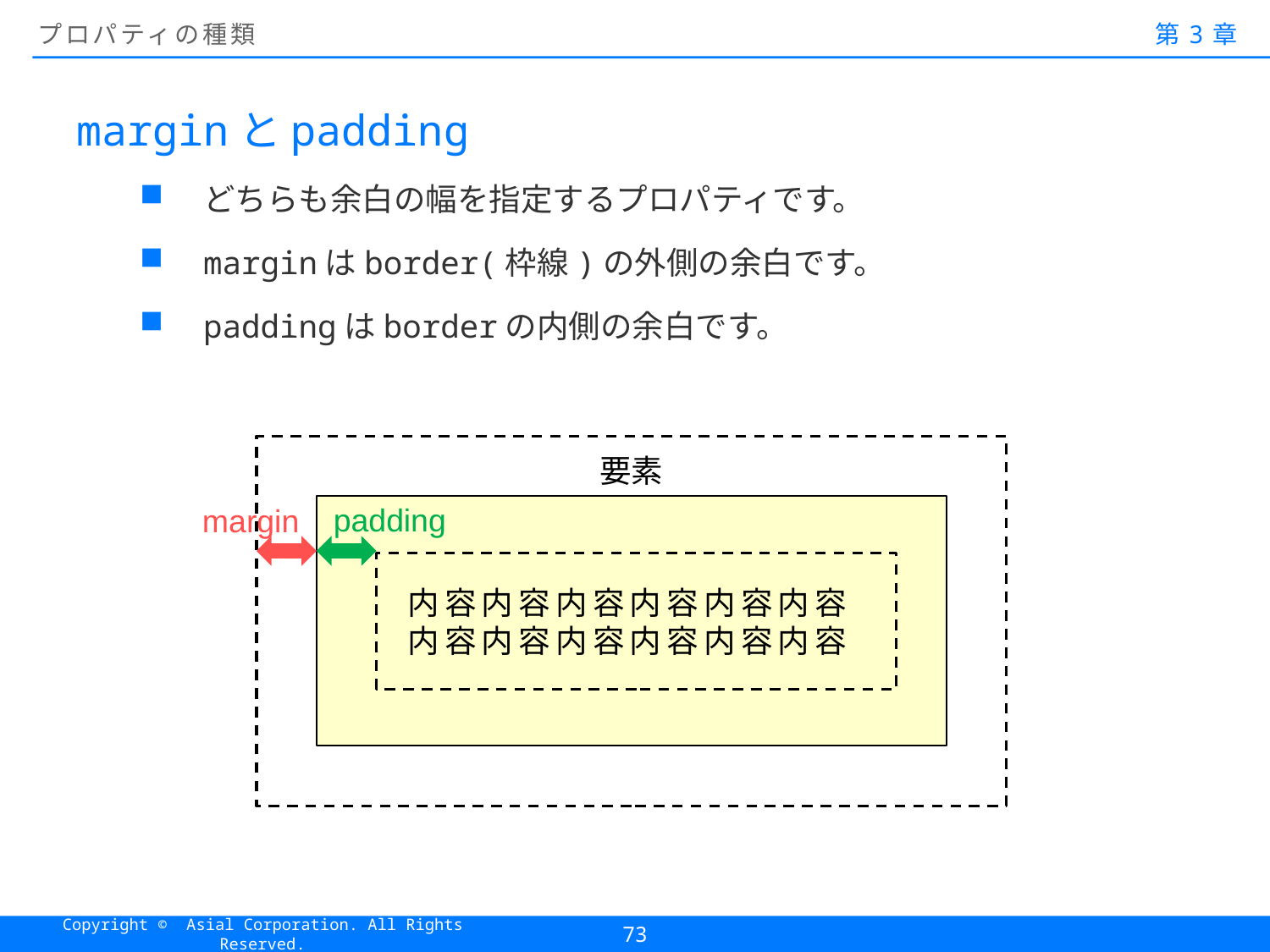

# プロパティの種類
第3章
marginとpadding
どちらも余白の幅を指定するプロパティです。
marginはborder(枠線)の外側の余白です。
paddingはborderの内側の余白です。

要素
padding
margin

内容内容内容内容内容内容
内容内容内容内容内容内容
73